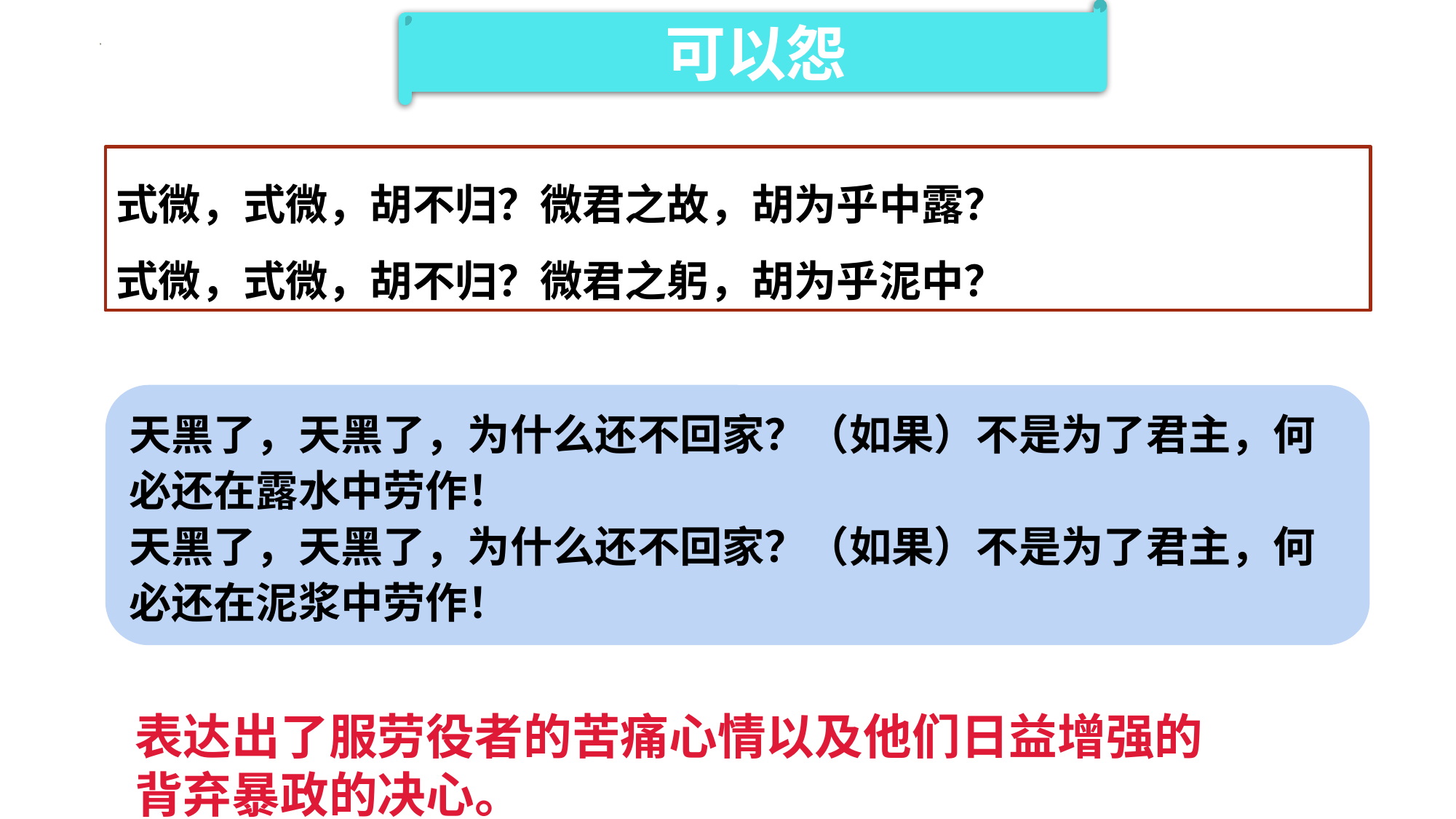

可以怨
式微，式微，胡不归？微君之故，胡为乎中露？
式微，式微，胡不归？微君之躬，胡为乎泥中？
天黑了，天黑了，为什么还不回家？（如果）不是为了君主，何必还在露水中劳作！
天黑了，天黑了，为什么还不回家？（如果）不是为了君主，何必还在泥浆中劳作！
表达出了服劳役者的苦痛心情以及他们日益增强的背弃暴政的决心。